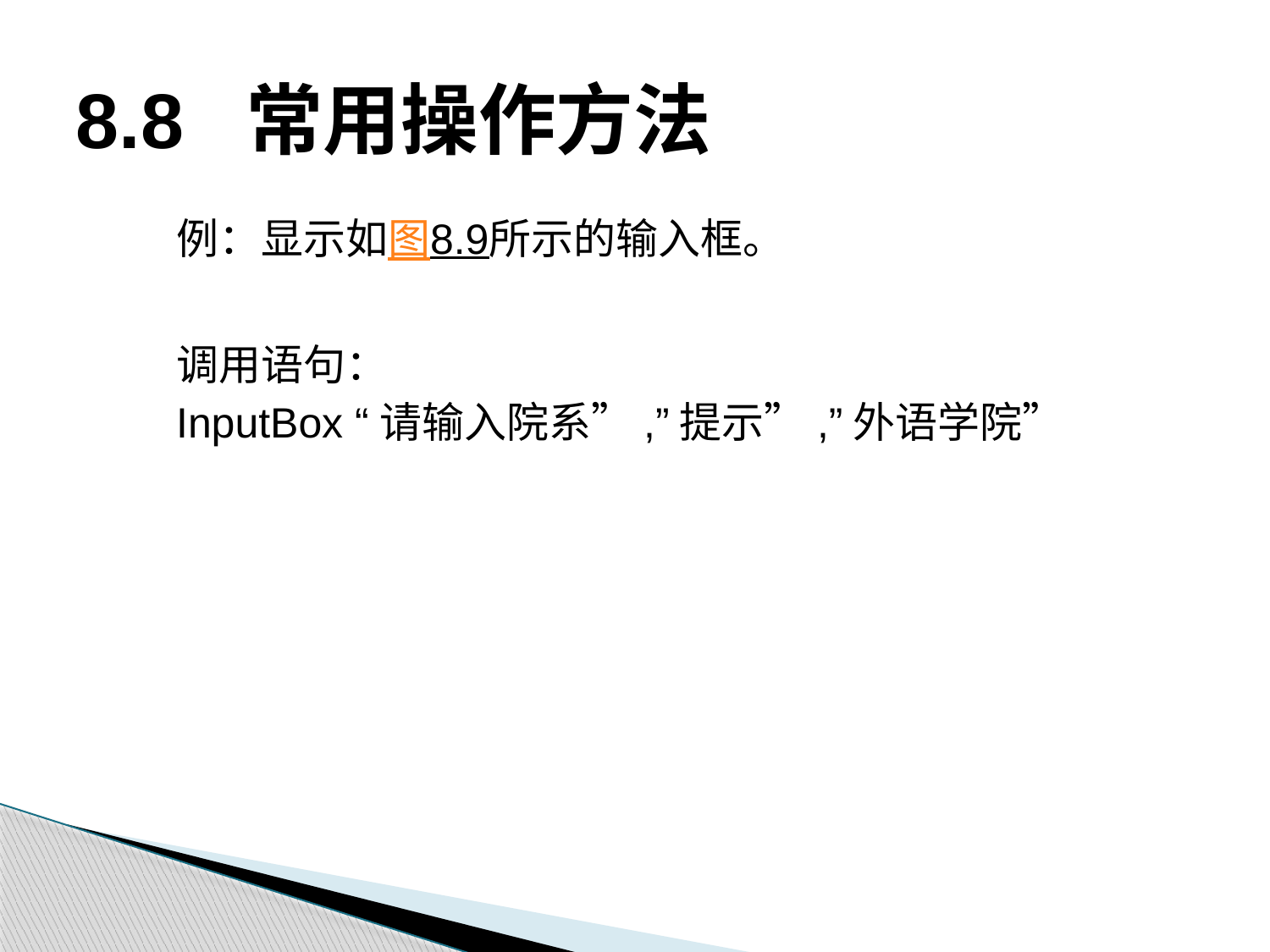

# 8.8  常用操作方法
例：显示如图8.9所示的输入框。

调用语句：
InputBox “请输入院系”,”提示”,”外语学院”